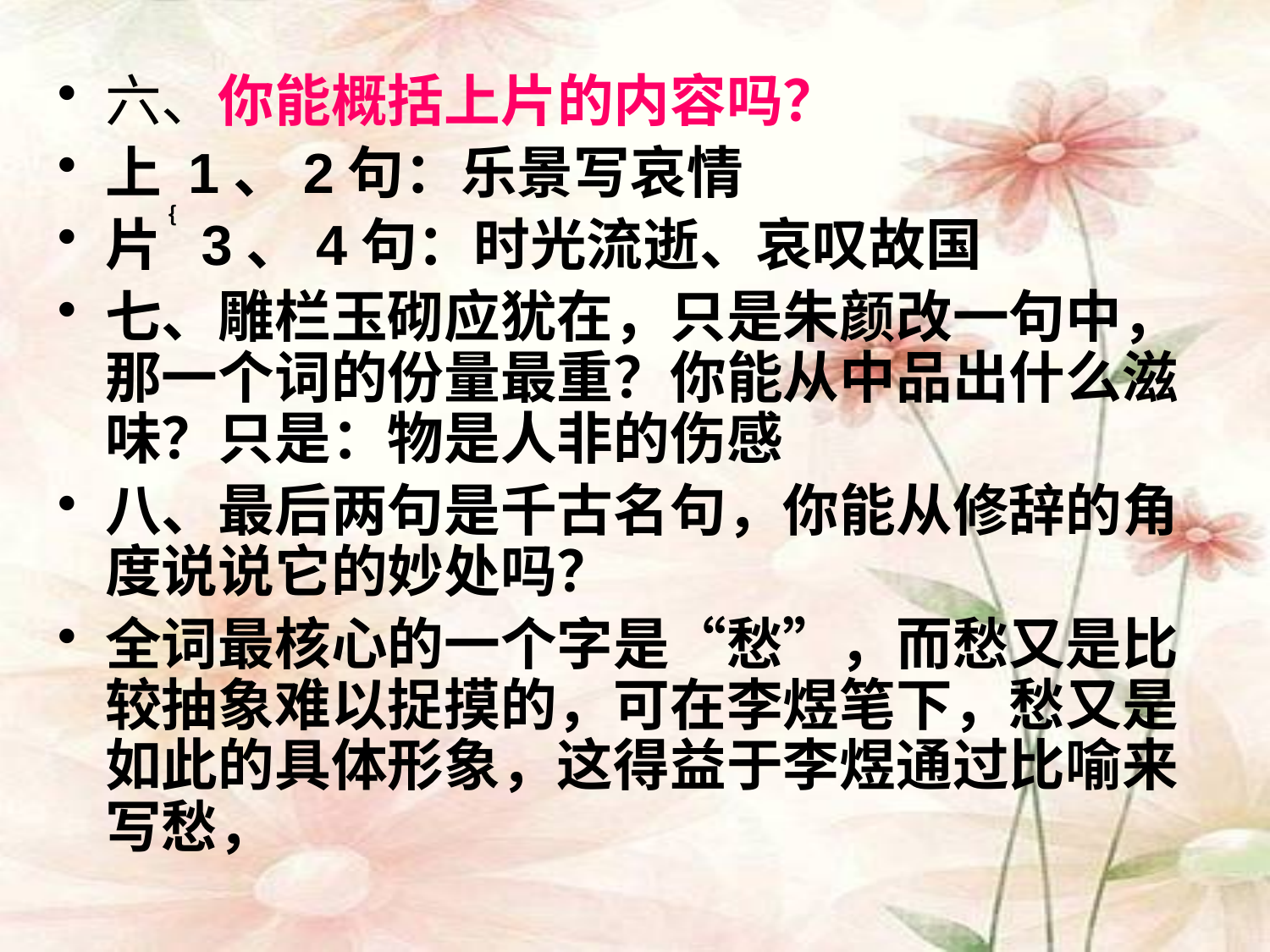

六、你能概括上片的内容吗？
上 1、2句：乐景写哀情
片  3、4句：时光流逝、哀叹故国
七、雕栏玉砌应犹在，只是朱颜改一句中，那一个词的份量最重？你能从中品出什么滋味？只是：物是人非的伤感
八、最后两句是千古名句，你能从修辞的角度说说它的妙处吗？
全词最核心的一个字是“愁”，而愁又是比较抽象难以捉摸的，可在李煜笔下，愁又是如此的具体形象，这得益于李煜通过比喻来写愁，
﹛